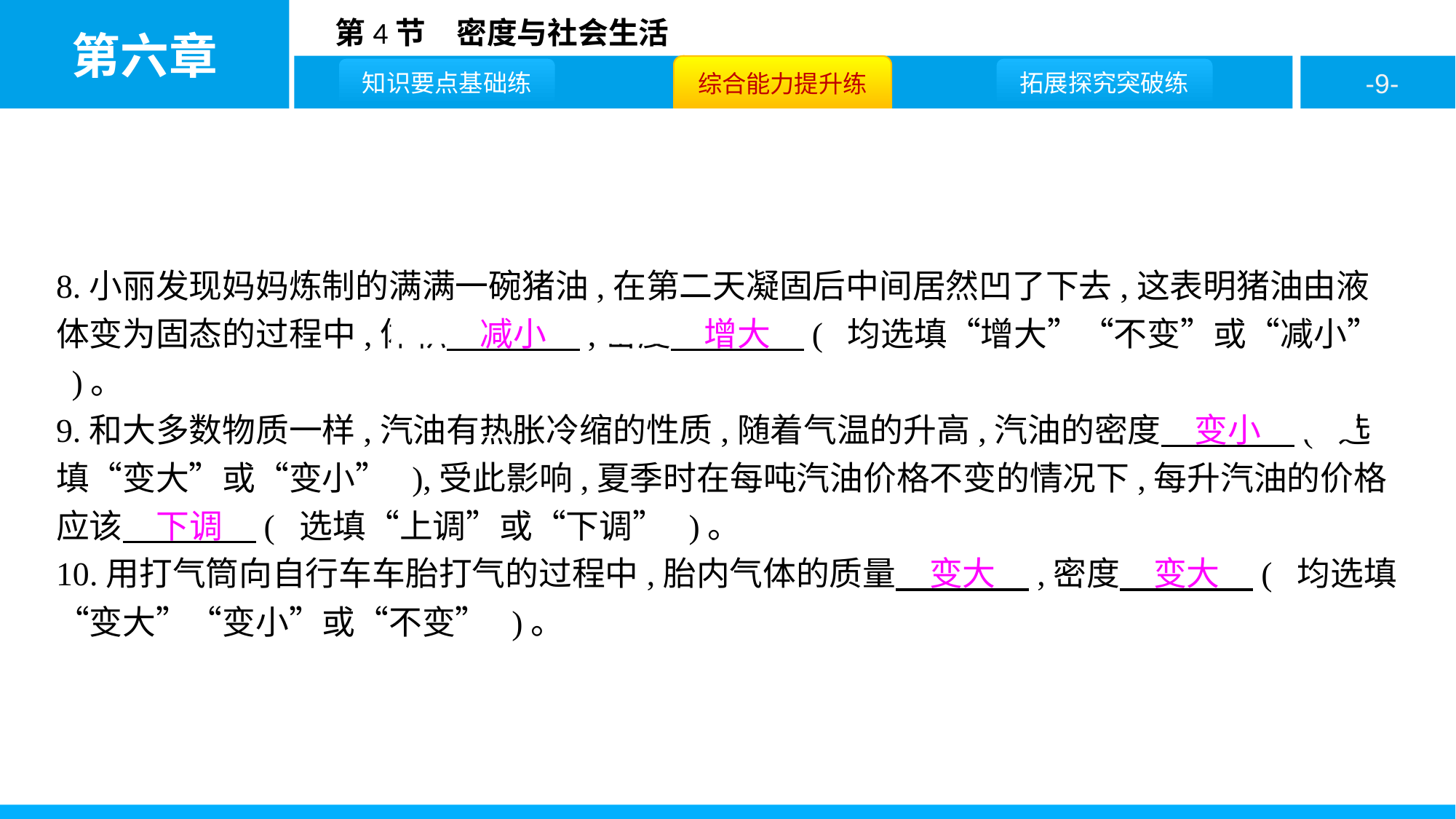

8.小丽发现妈妈炼制的满满一碗猪油,在第二天凝固后中间居然凹了下去,这表明猪油由液体变为固态的过程中,体积　减小　,密度　增大　(  均选填“增大”“不变”或“减小”  )。
9.和大多数物质一样,汽油有热胀冷缩的性质,随着气温的升高,汽油的密度　变小　(  选填“变大”或“变小”  ),受此影响,夏季时在每吨汽油价格不变的情况下,每升汽油的价格应该　下调　(  选填“上调”或“下调”  )。
10.用打气筒向自行车车胎打气的过程中,胎内气体的质量　变大　,密度　变大　(  均选填“变大”“变小”或“不变”  )。